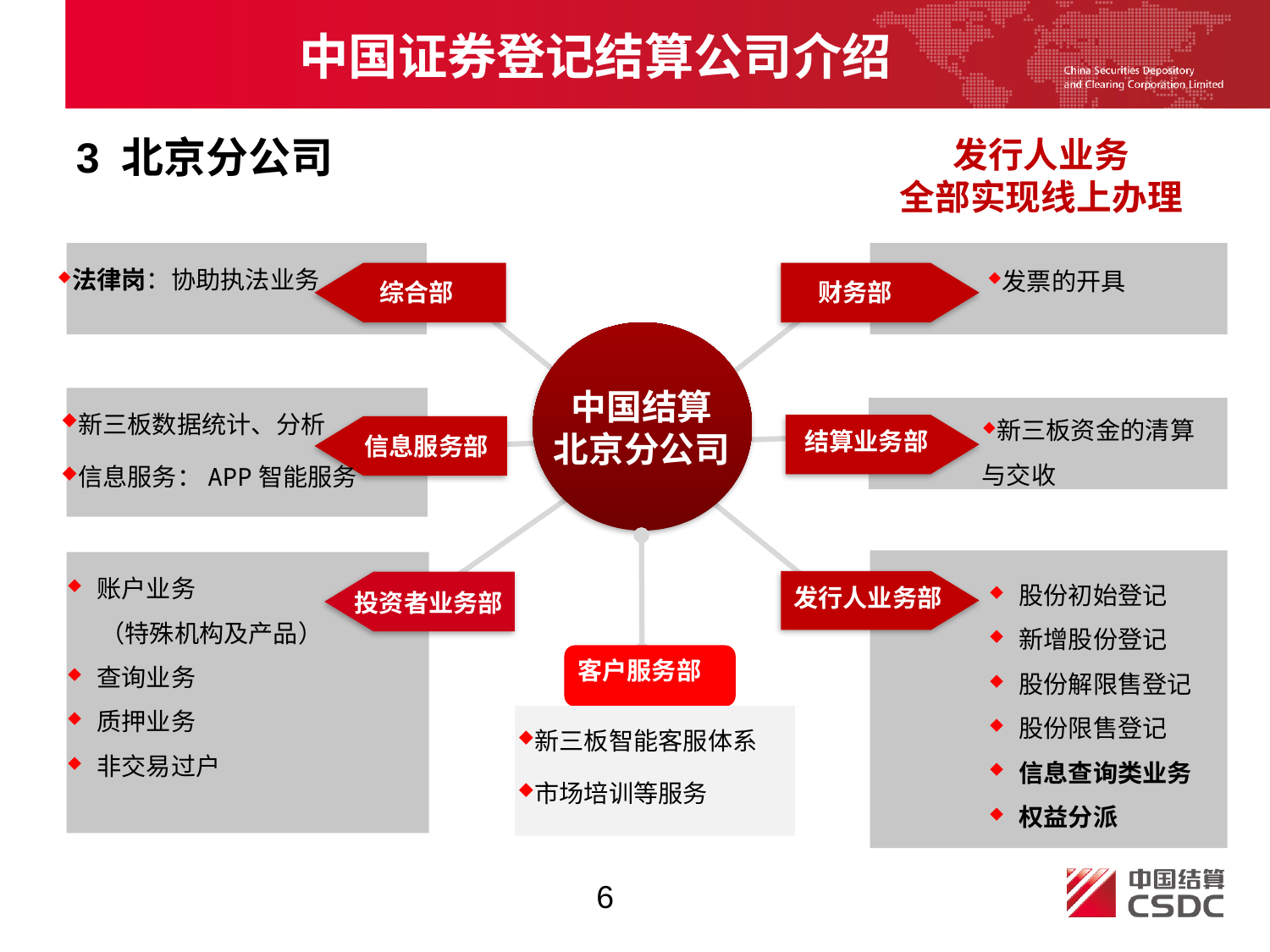

中国证券登记结算公司介绍
3 北京分公司
发行人业务
全部实现线上办理

法律岗：协助执法业务

发票的开具

财务部
综合部

中国结算
北京分公司
新三板数据统计、分析
信息服务：APP智能服务

新三板资金的清算与交收

结算业务部

信息服务部

账户业务
     （特殊机构及产品）
查询业务
质押业务
非交易过户

股份初始登记
新增股份登记
股份解限售登记
股份限售登记
信息查询类业务
权益分派

发行人业务部

投资者业务部

客户服务部
新三板智能客服体系
市场培训等服务

6